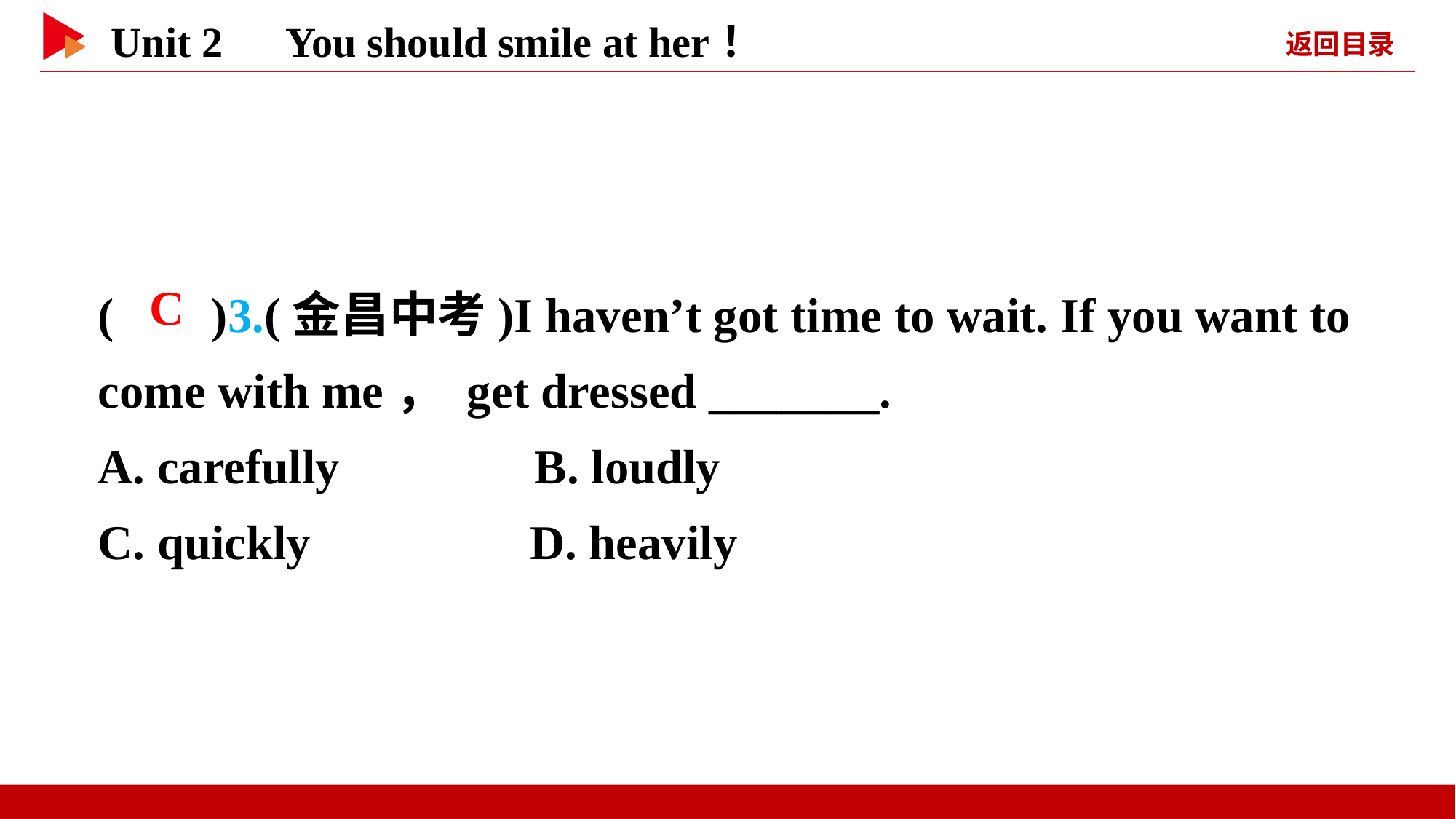

(        )3.(金昌中考)I haven’t got time to wait. If you want to come with me， get dressed _______.
A. carefully                B. loudly
C. quickly                  D. heavily
   C